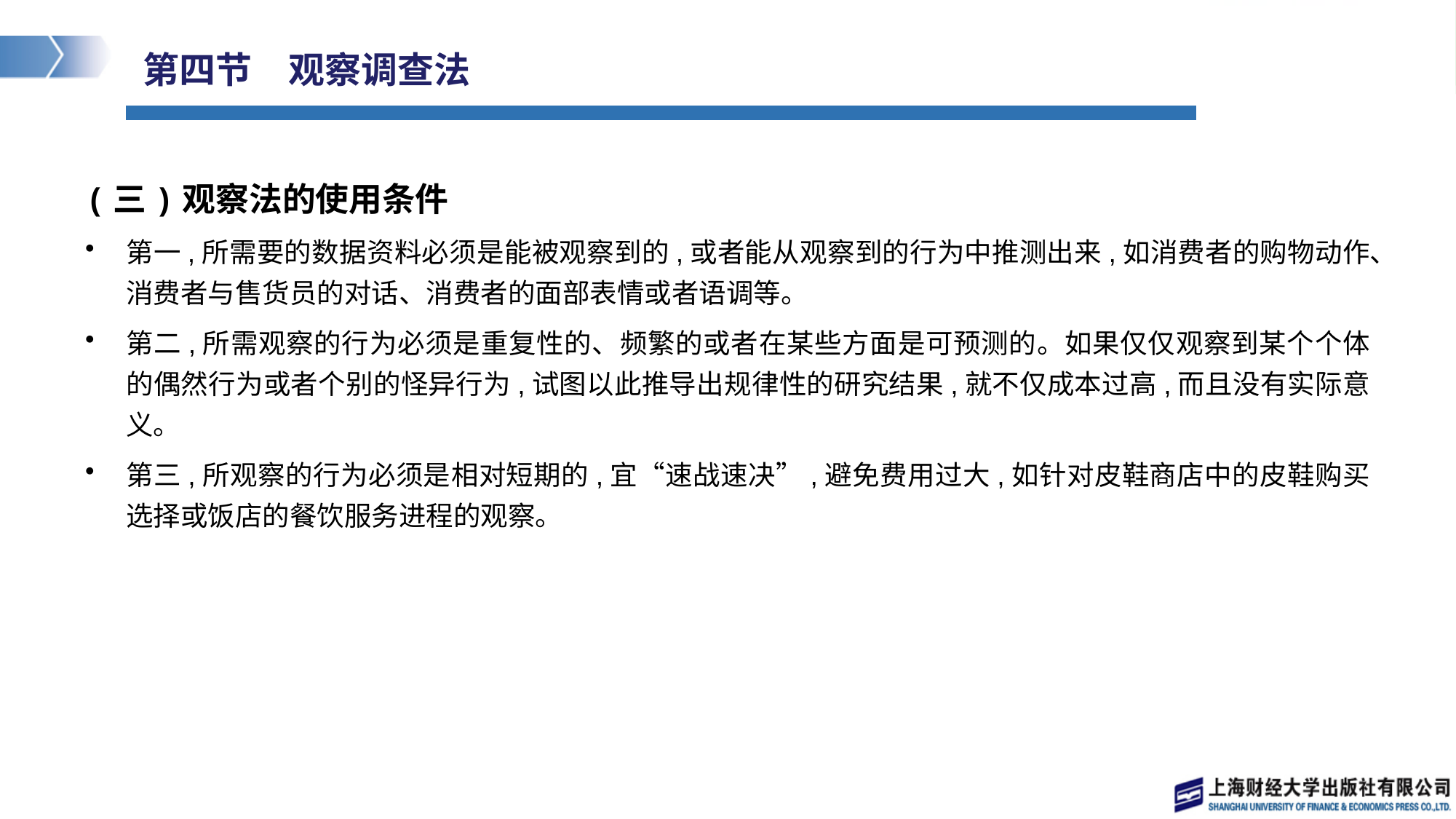

# 第四节　观察调查法
(三)观察法的使用条件
第一,所需要的数据资料必须是能被观察到的,或者能从观察到的行为中推测出来,如消费者的购物动作、消费者与售货员的对话、消费者的面部表情或者语调等。
第二,所需观察的行为必须是重复性的、频繁的或者在某些方面是可预测的。如果仅仅观察到某个个体的偶然行为或者个别的怪异行为,试图以此推导出规律性的研究结果,就不仅成本过高,而且没有实际意义。
第三,所观察的行为必须是相对短期的,宜“速战速决”,避免费用过大,如针对皮鞋商店中的皮鞋购买选择或饭店的餐饮服务进程的观察。